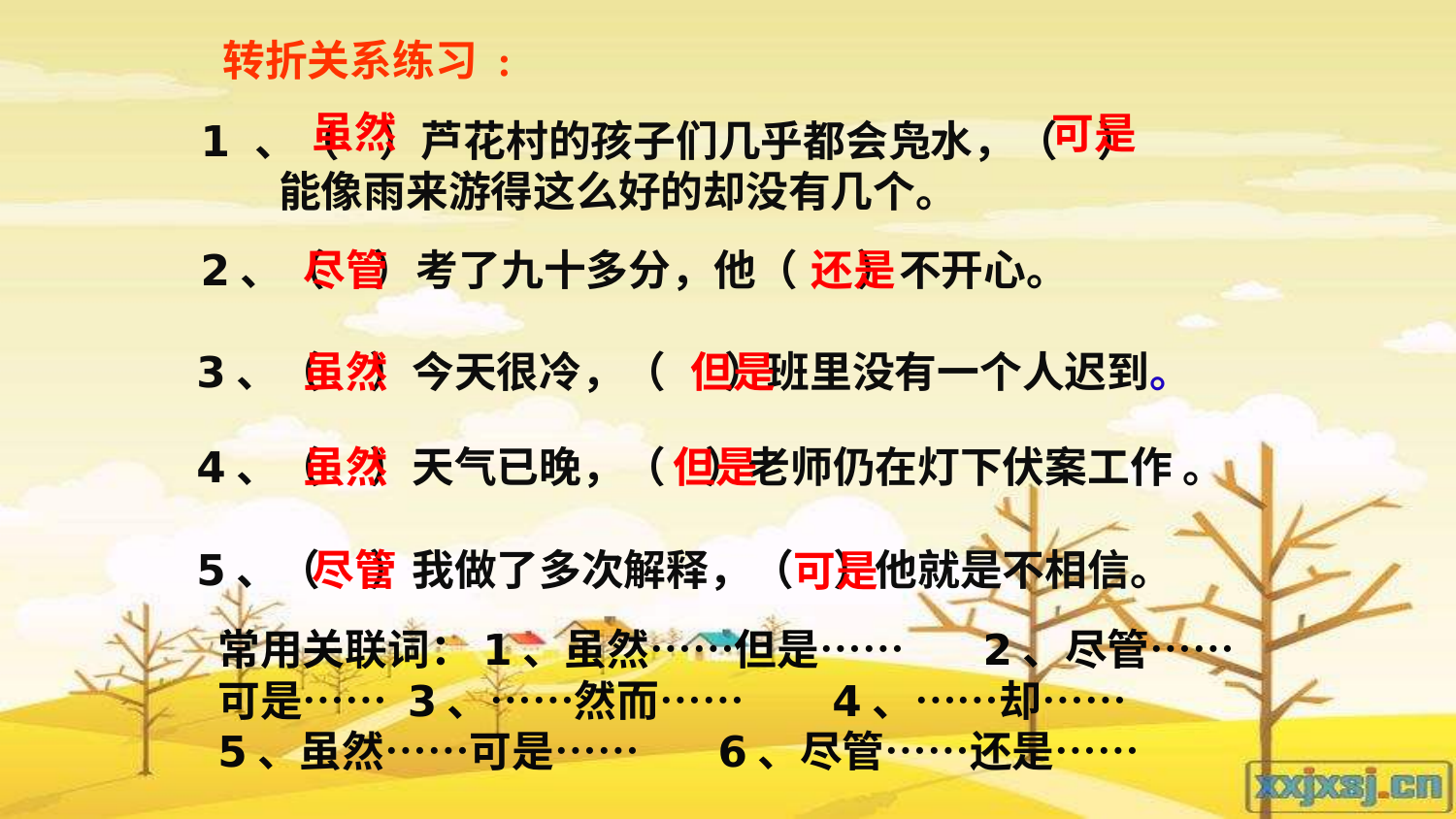

转折关系练习 :
虽然
可是
1 、（    ）芦花村的孩子们几乎都会凫水，（    ）
       能像雨来游得这么好的却没有几个。
2、（     ）考了九十多分，他（      ）不开心。
尽管
还是
3、（     ）今天很冷，（      ）班里没有一个人迟到。
虽然
但是
4、（     ）天气已晚，（    ）老师仍在灯下伏案工作 。
虽然
但是
5、（     ）我做了多次解释，（    ）他就是不相信。
尽管
可是

常用关联词：1、虽然……但是……       2、尽管……可是…… 3、……然而……        4、……却……
5、虽然……可是……       6、尽管……还是……